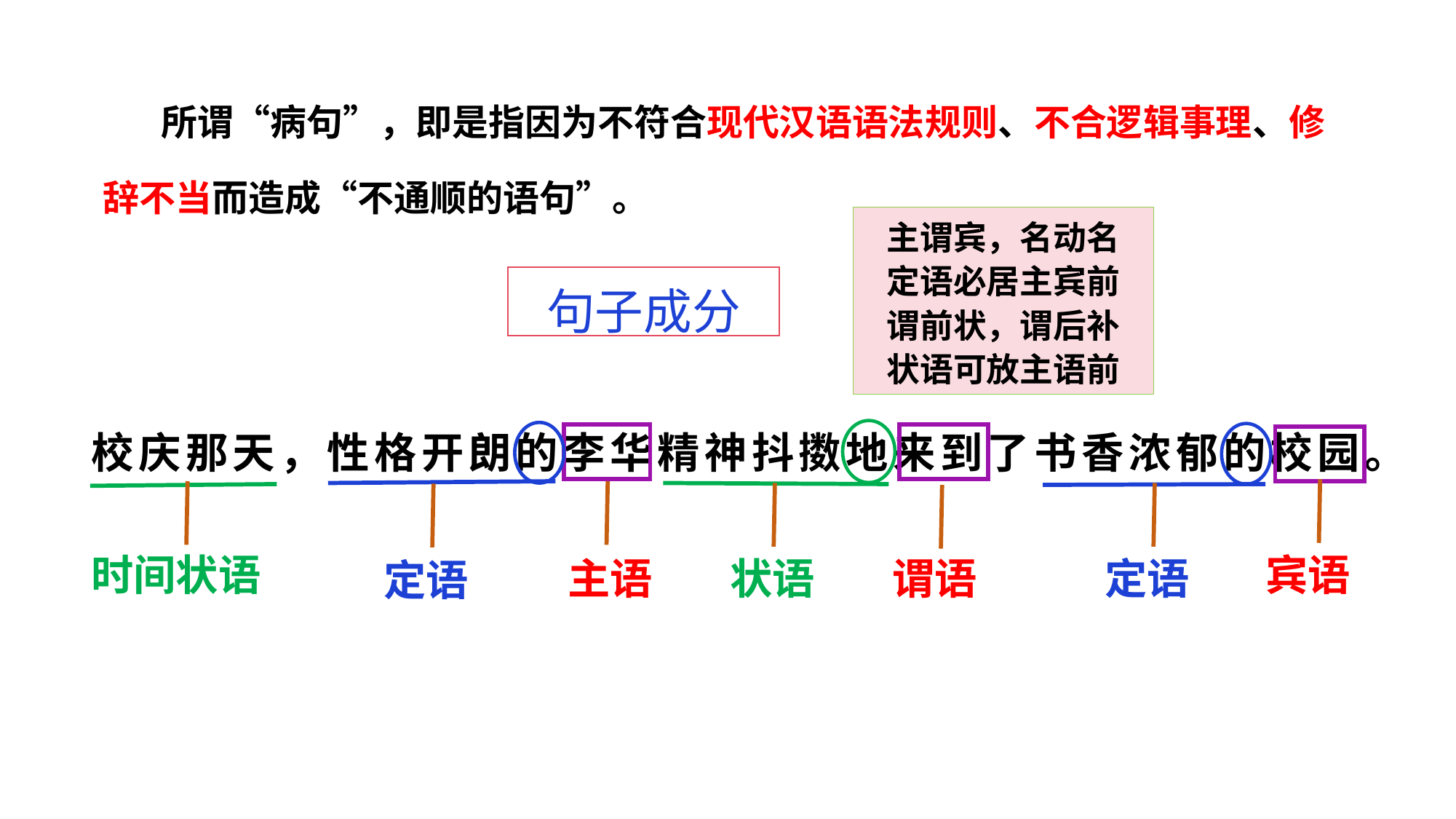

所谓“病句”，即是指因为不符合现代汉语语法规则、不合逻辑事理、修辞不当而造成“不通顺的语句”。
主谓宾，名动名
定语必居主宾前
谓前状，谓后补
状语可放主语前
句子成分

校庆那天，性格开朗的李华精神抖擞地来到了书香浓郁的校园。

宾语
时间状语
状语
定语
主语
谓语
定语